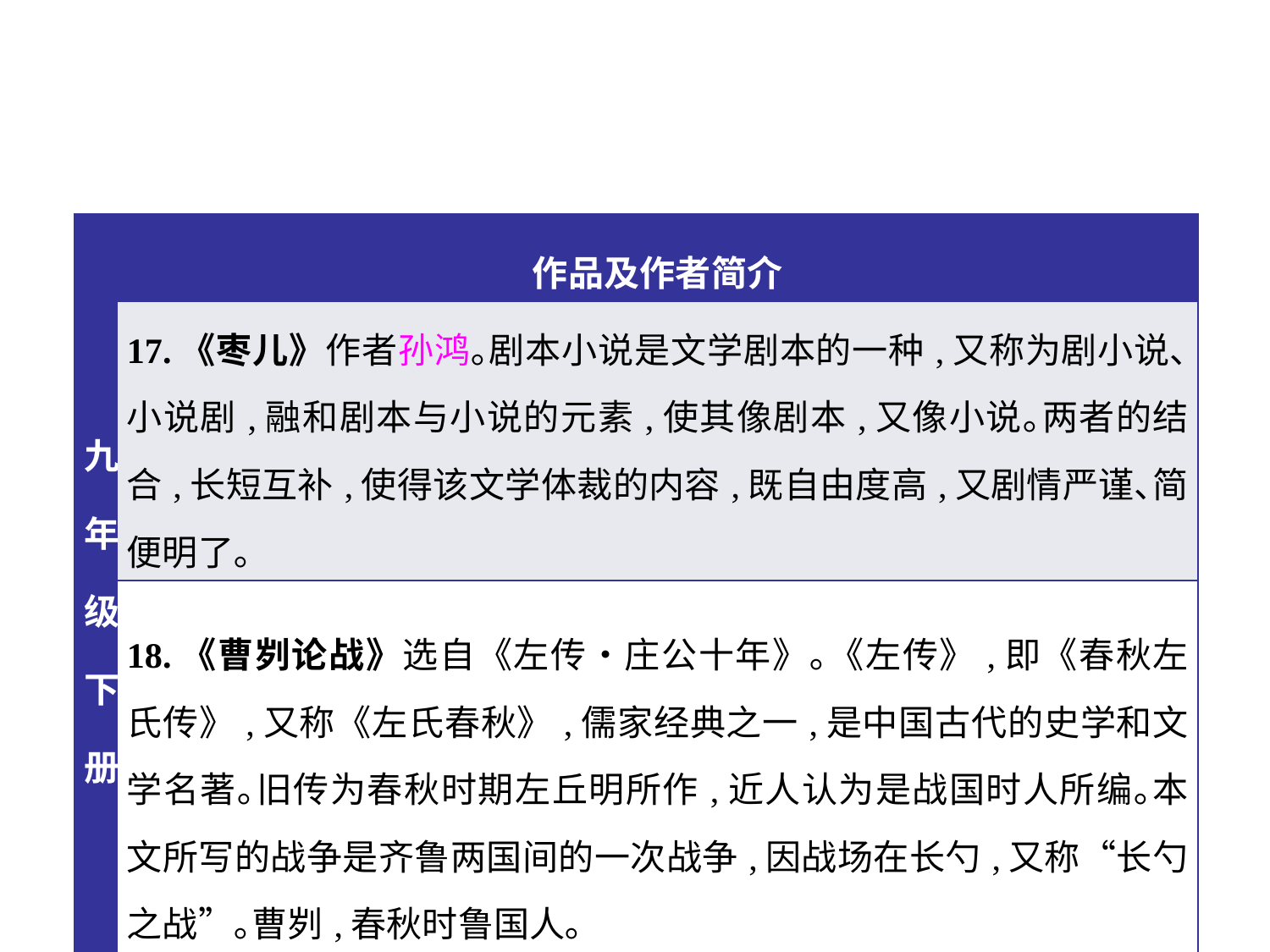

| 九年级下册 | 作品及作者简介 |
| --- | --- |
|  | 17.《枣儿》作者孙鸿｡剧本小说是文学剧本的一种,又称为剧小说､小说剧,融和剧本与小说的元素,使其像剧本,又像小说｡两者的结合,长短互补,使得该文学体裁的内容,既自由度高,又剧情严谨､简便明了｡ |
|  | 18.《曹刿论战》选自《左传•庄公十年》｡《左传》,即《春秋左氏传》,又称《左氏春秋》,儒家经典之一,是中国古代的史学和文学名著｡旧传为春秋时期左丘明所作,近人认为是战国时人所编｡本文所写的战争是齐鲁两国间的一次战争,因战场在长勺,又称“长勺之战”｡曹刿,春秋时鲁国人｡ |